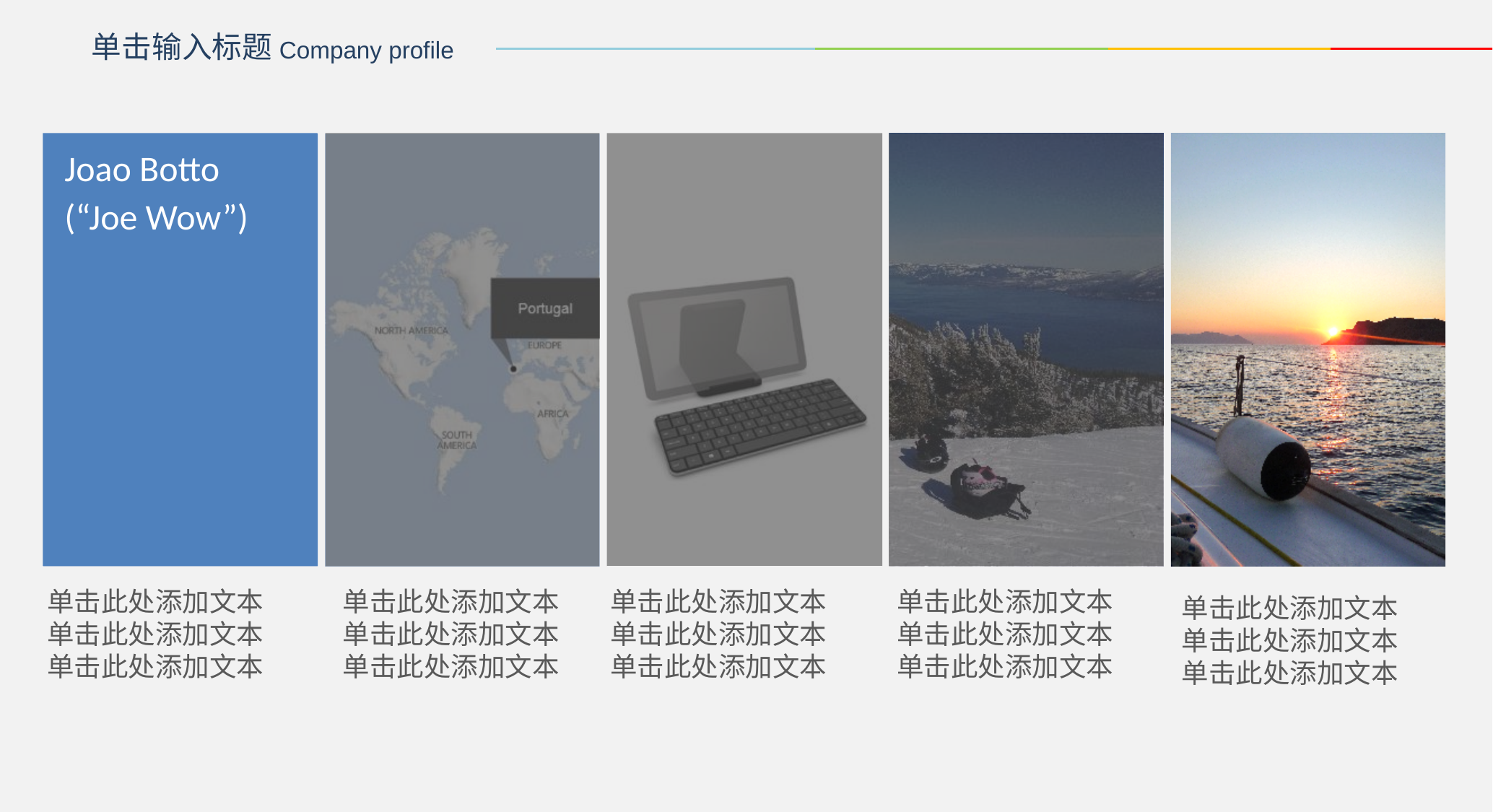

单击输入标题
Company profile
Joao Botto
(“Joe Wow”)

Joao Botto
(“Joe Wow”)

单击此处添加文本
单击此处添加文本
单击此处添加文本

单击此处添加文本
单击此处添加文本
单击此处添加文本

单击此处添加文本
单击此处添加文本
单击此处添加文本

单击此处添加文本
单击此处添加文本
单击此处添加文本

单击此处添加文本
单击此处添加文本
单击此处添加文本